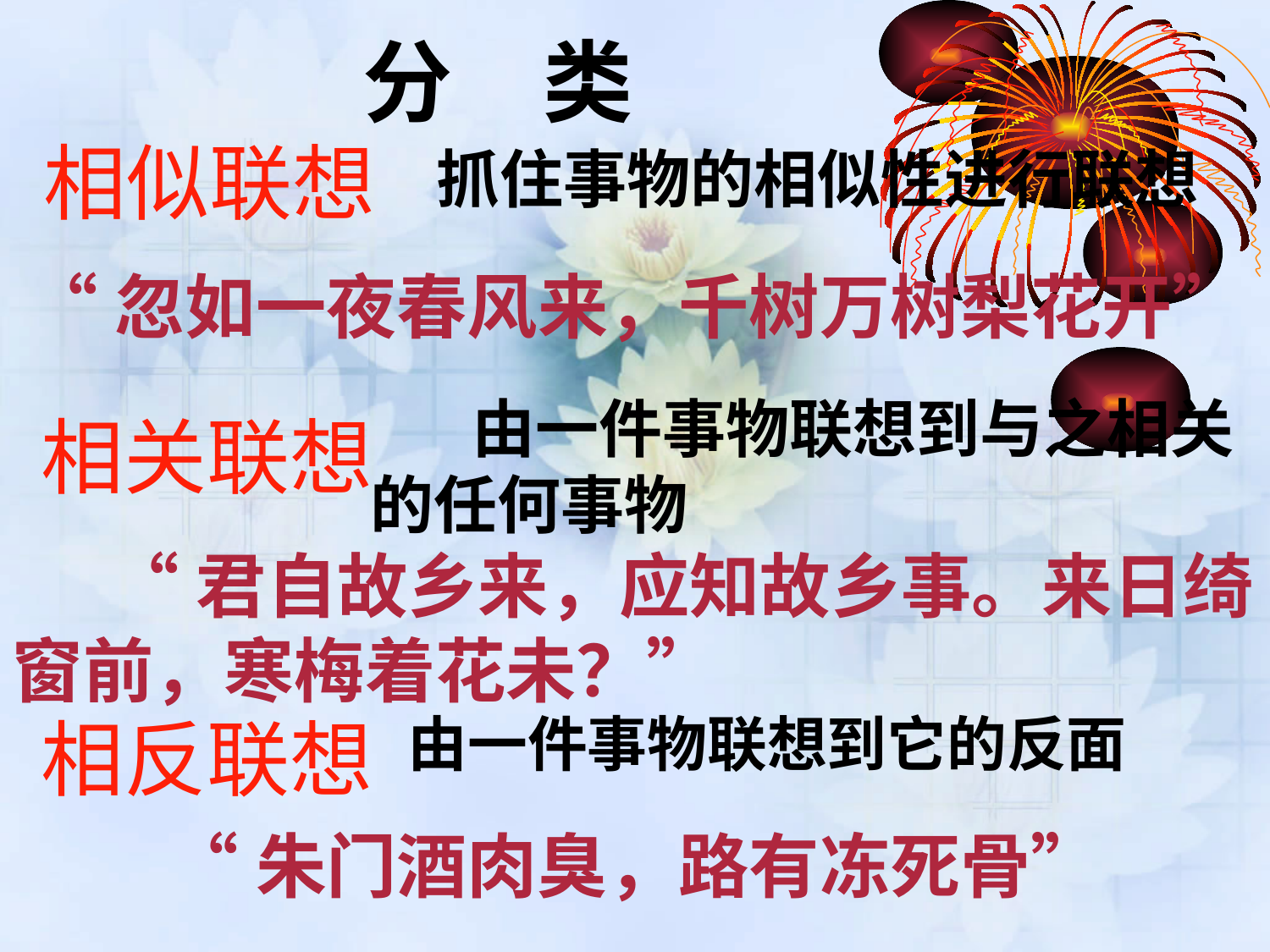

# 分　类
相似联想
　抓住事物的相似性进行联想
“忽如一夜春风来，千树万树梨花开”
相关联想
      由一件事物联想到与之相关的任何事物

      “君自故乡来，应知故乡事。来日绮窗前，寒梅着花未？”

由一件事物联想到它的反面
相反联想
“朱门酒肉臭，路有冻死骨”